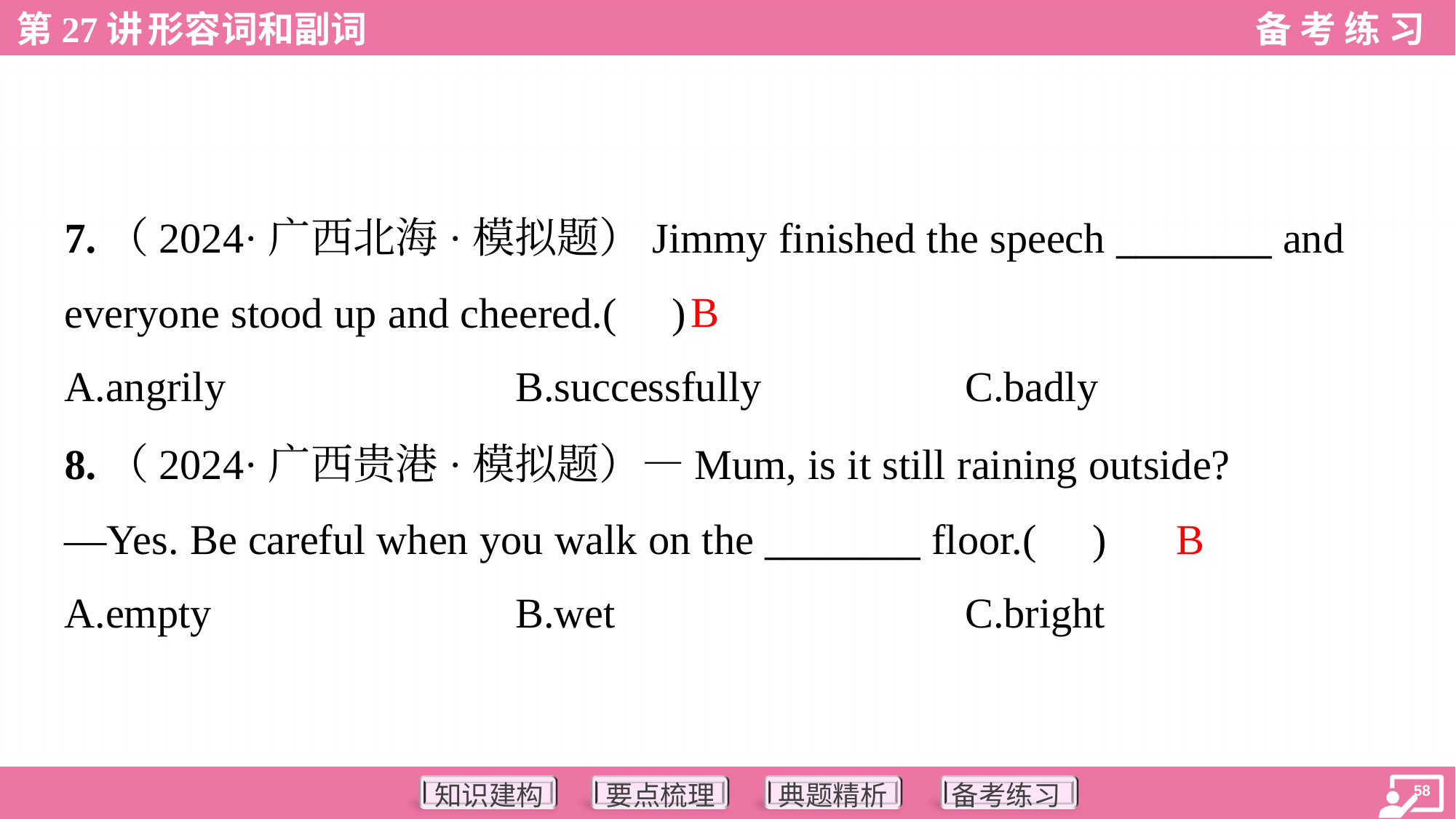

7.（2024·广西北海·模拟题）Jimmy finished the speech ________ and
everyone stood up and cheered.(     )
B
A.angrily	B.successfully	C.badly
8.（2024·广西贵港·模拟题）—Mum, is it still raining outside?
—Yes. Be careful when you walk on the ________ floor.(     )
B
A.empty	B.wet	C.bright